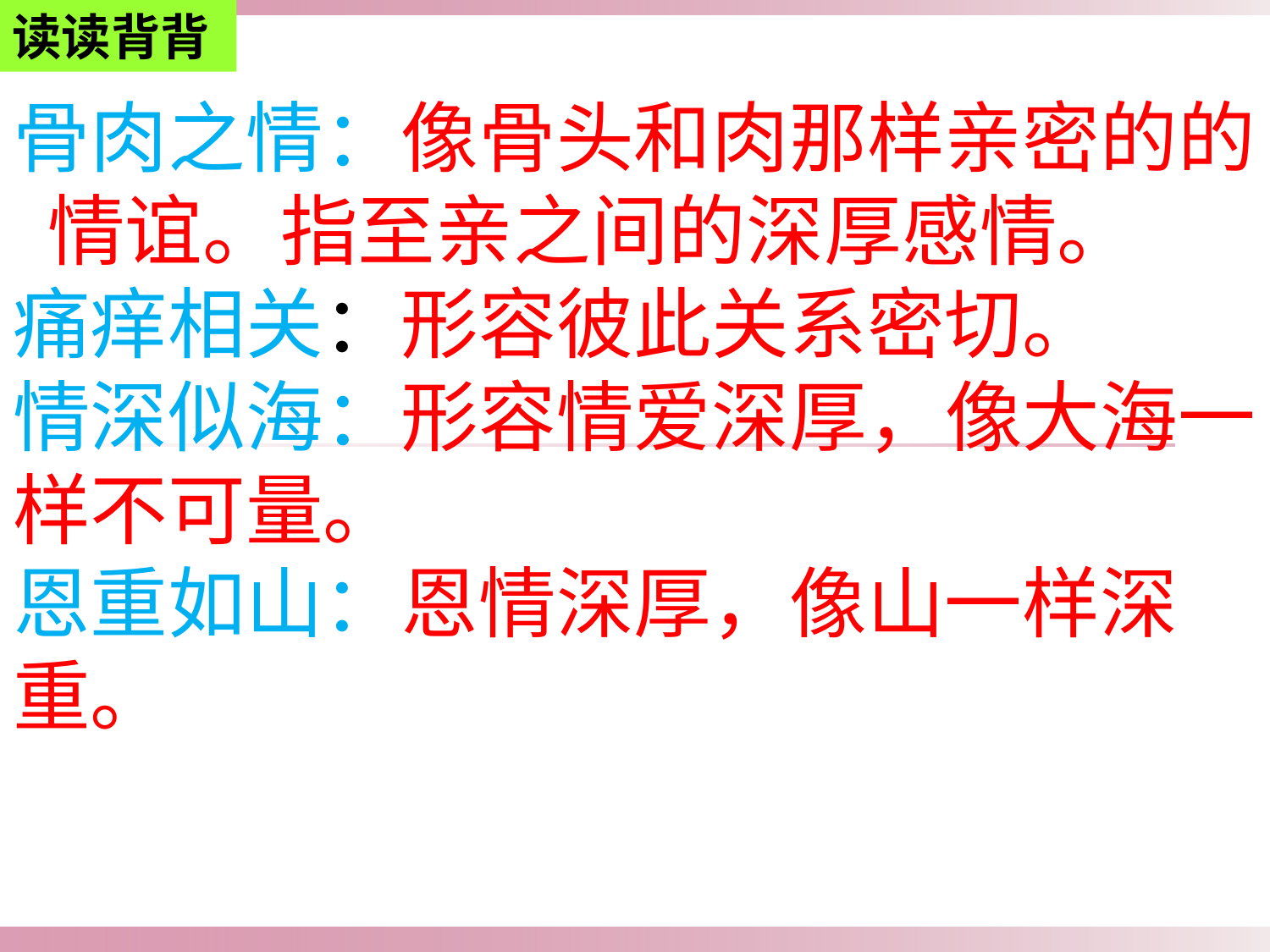

读读背背
骨肉之情：像骨头和肉那样亲密的的   情谊。指至亲之间的深厚感情。
痛痒相关：形容彼此关系密切。
情深似海：形容情爱深厚，像大海一样不可量。
恩重如山：恩情深厚，像山一样深重。